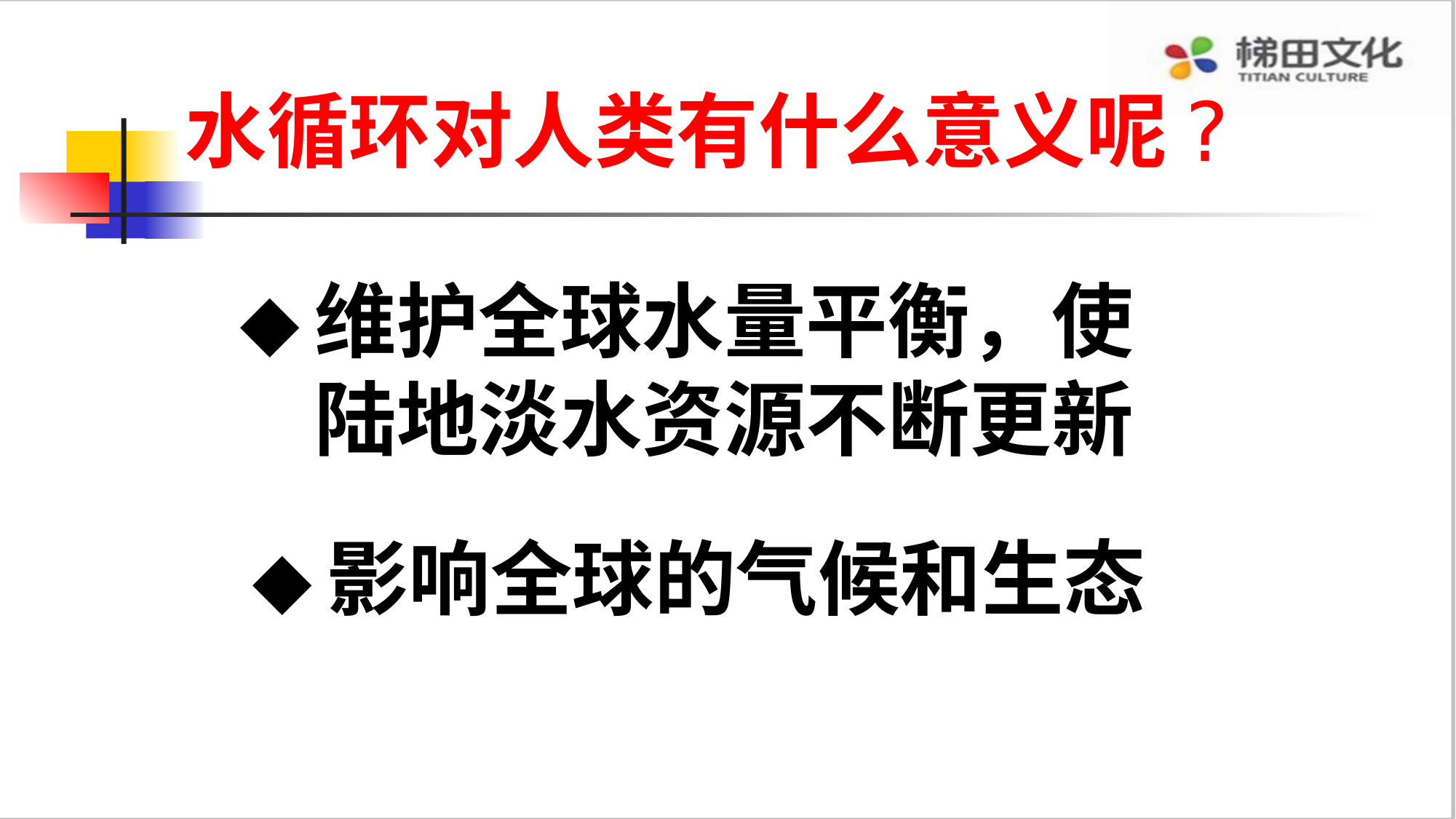

水循环对人类有什么意义呢?
◆维护全球水量平衡，使
   陆地淡水资源不断更新
◆影响全球的气候和生态